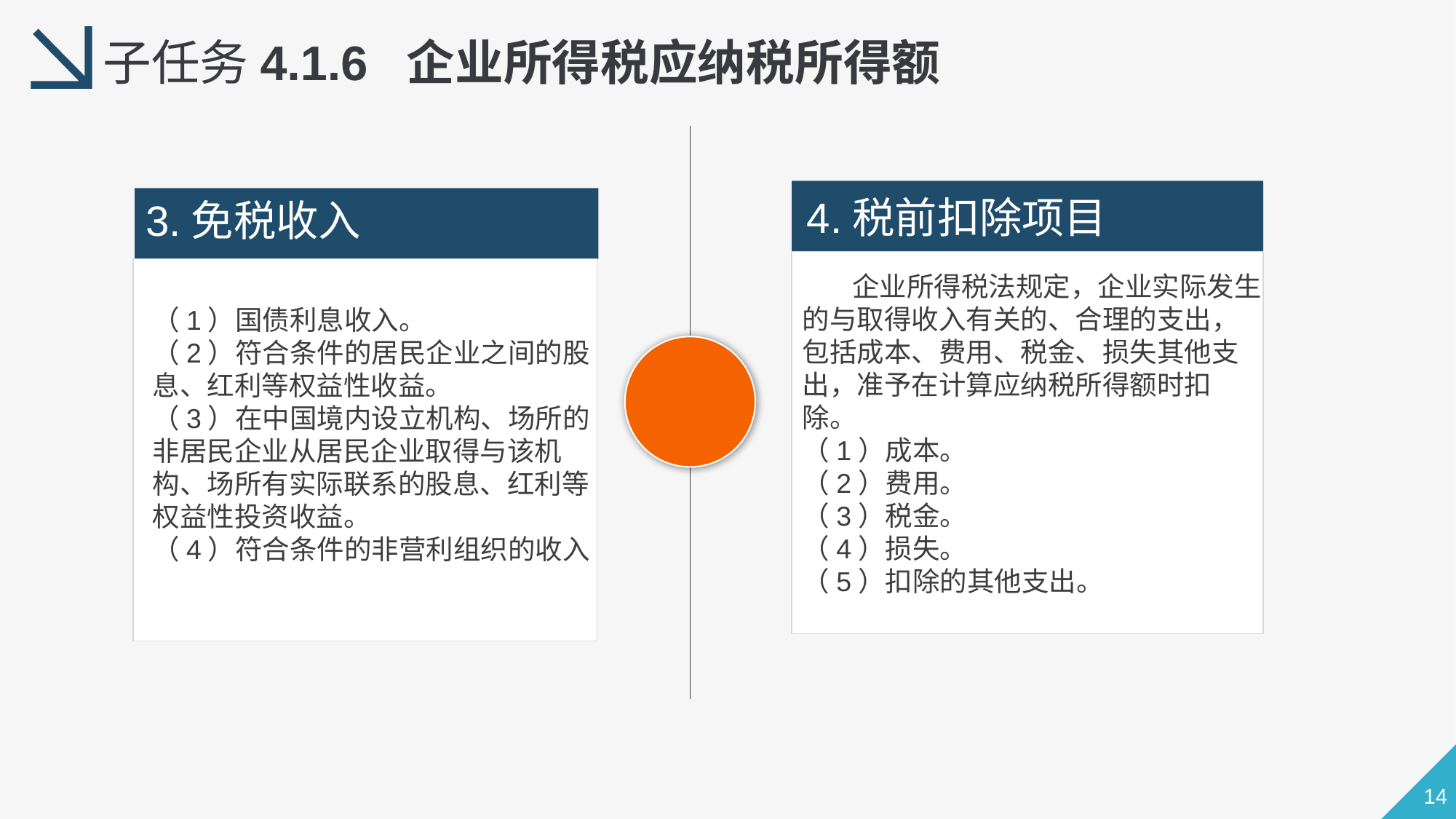

子任务4.1.6  企业所得税应纳税所得额

4.税前扣除项目
3.免税收入

       企业所得税法规定，企业实际发生的与取得收入有关的、合理的支出，包括成本、费用、税金、损失其他支出，准予在计算应纳税所得额时扣除。
（1）成本。
（2）费用。
（3）税金。
（4）损失。
（5）扣除的其他支出。
（1）国债利息收入。
（2）符合条件的居民企业之间的股息、红利等权益性收益。
（3）在中国境内设立机构、场所的非居民企业从居民企业取得与该机构、场所有实际联系的股息、红利等权益性投资收益。
（4）符合条件的非营利组织的收入